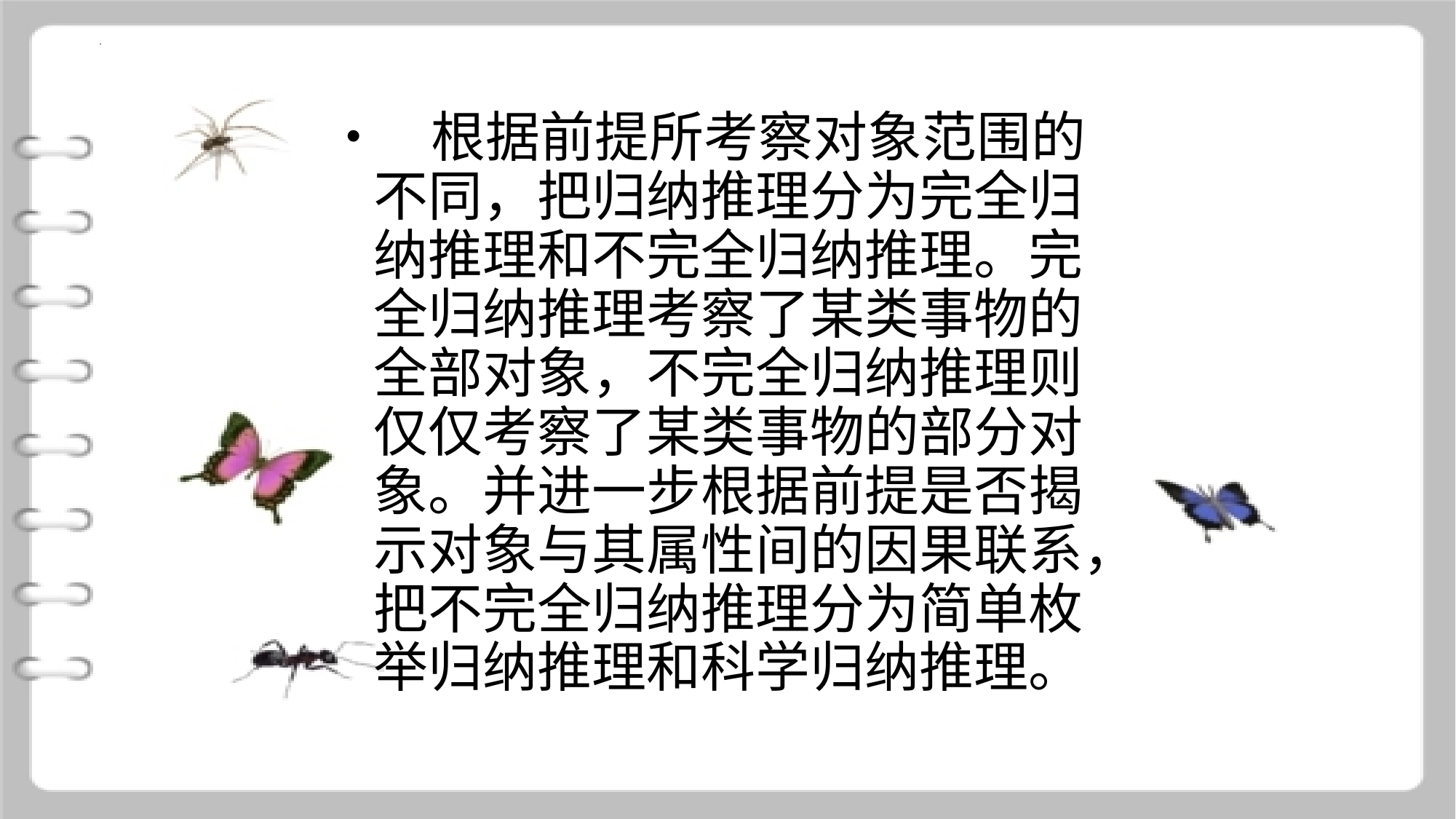

根据前提所考察对象范围的不同，把归纳推理分为完全归纳推理和不完全归纳推理。完全归纳推理考察了某类事物的全部对象，不完全归纳推理则仅仅考察了某类事物的部分对象。并进一步根据前提是否揭示对象与其属性间的因果联系，把不完全归纳推理分为简单枚举归纳推理和科学归纳推理。